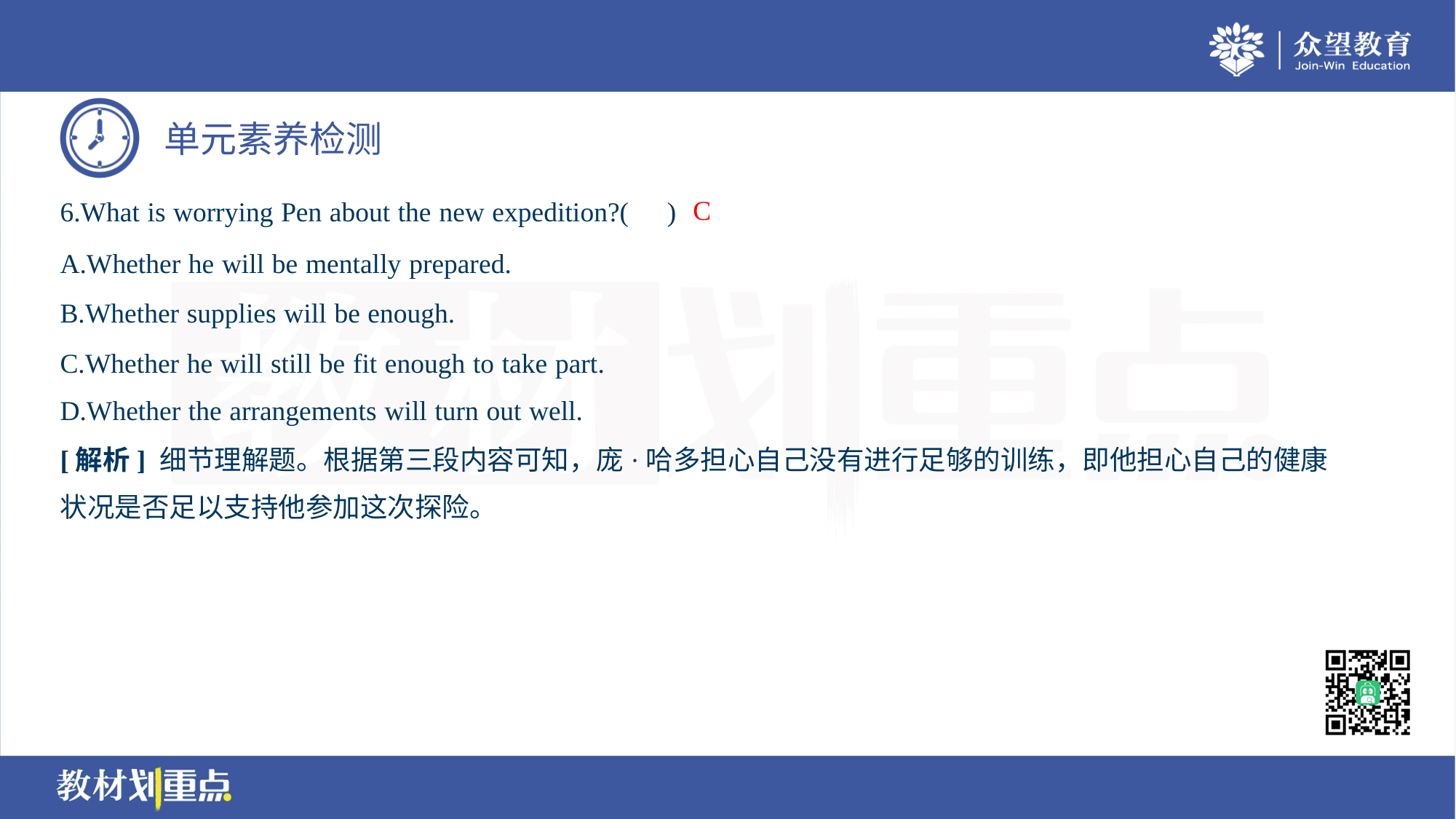

C
6.What is worrying Pen about the new expedition?(     )
A.Whether he will be mentally prepared.
B.Whether supplies will be enough.
C.Whether he will still be fit enough to take part.
D.Whether the arrangements will turn out well.
[解析] 细节理解题。根据第三段内容可知，庞·哈多担心自己没有进行足够的训练，即他担心自己的健康
状况是否足以支持他参加这次探险。